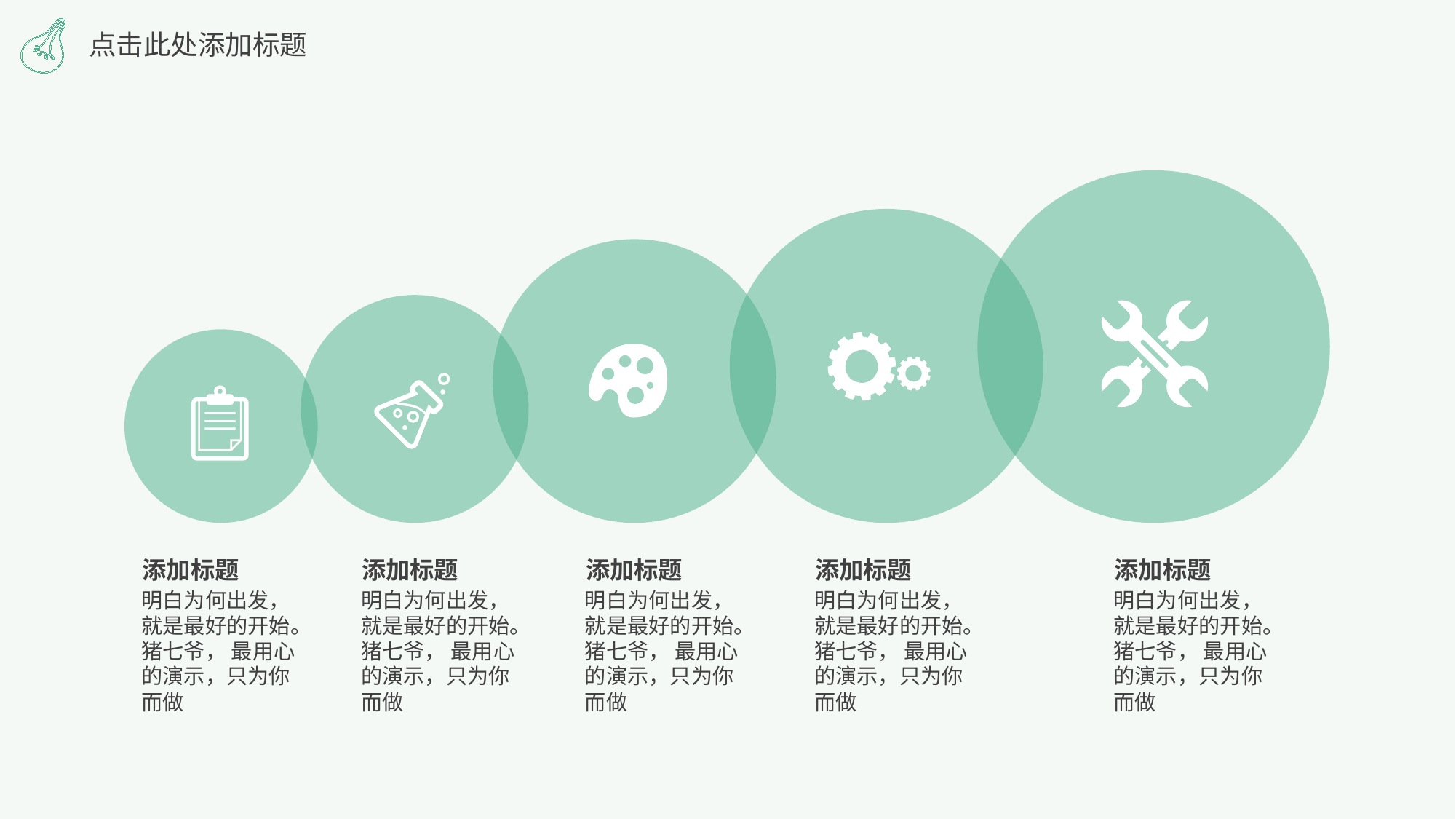

点击此处添加标题

添加标题
明白为何出发，就是最好的开始。猪七爷， 最用心的演示，只为你而做
添加标题
明白为何出发，就是最好的开始。猪七爷， 最用心的演示，只为你而做
添加标题
明白为何出发，就是最好的开始。猪七爷， 最用心的演示，只为你而做
添加标题
明白为何出发，就是最好的开始。猪七爷， 最用心的演示，只为你而做
添加标题
明白为何出发，就是最好的开始。猪七爷， 最用心的演示，只为你而做